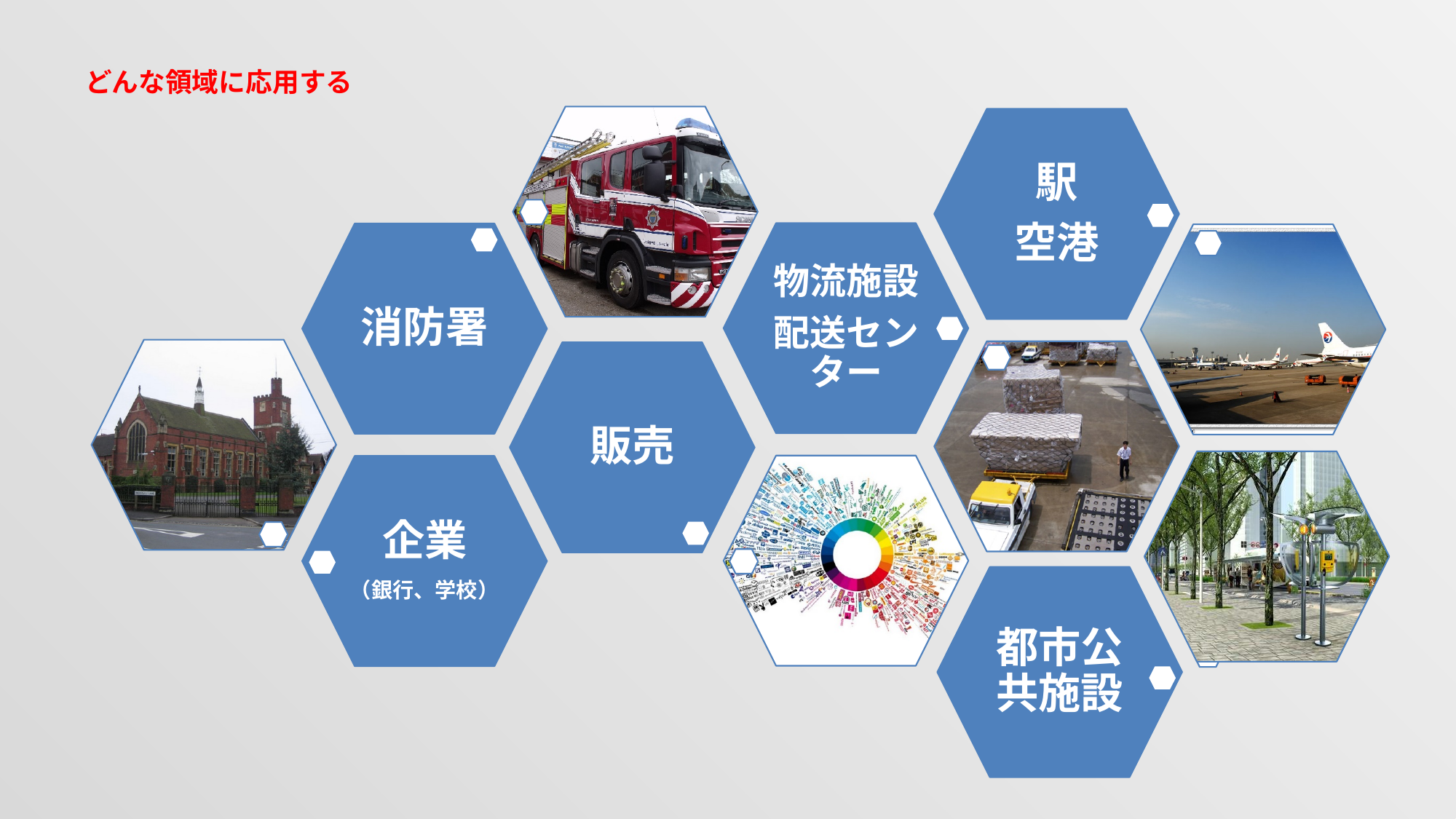

# どんな領域に応用する
企業
（銀行、学校）
販売
消防署
物流施設
配送センター
駅
空港
都市公共施設